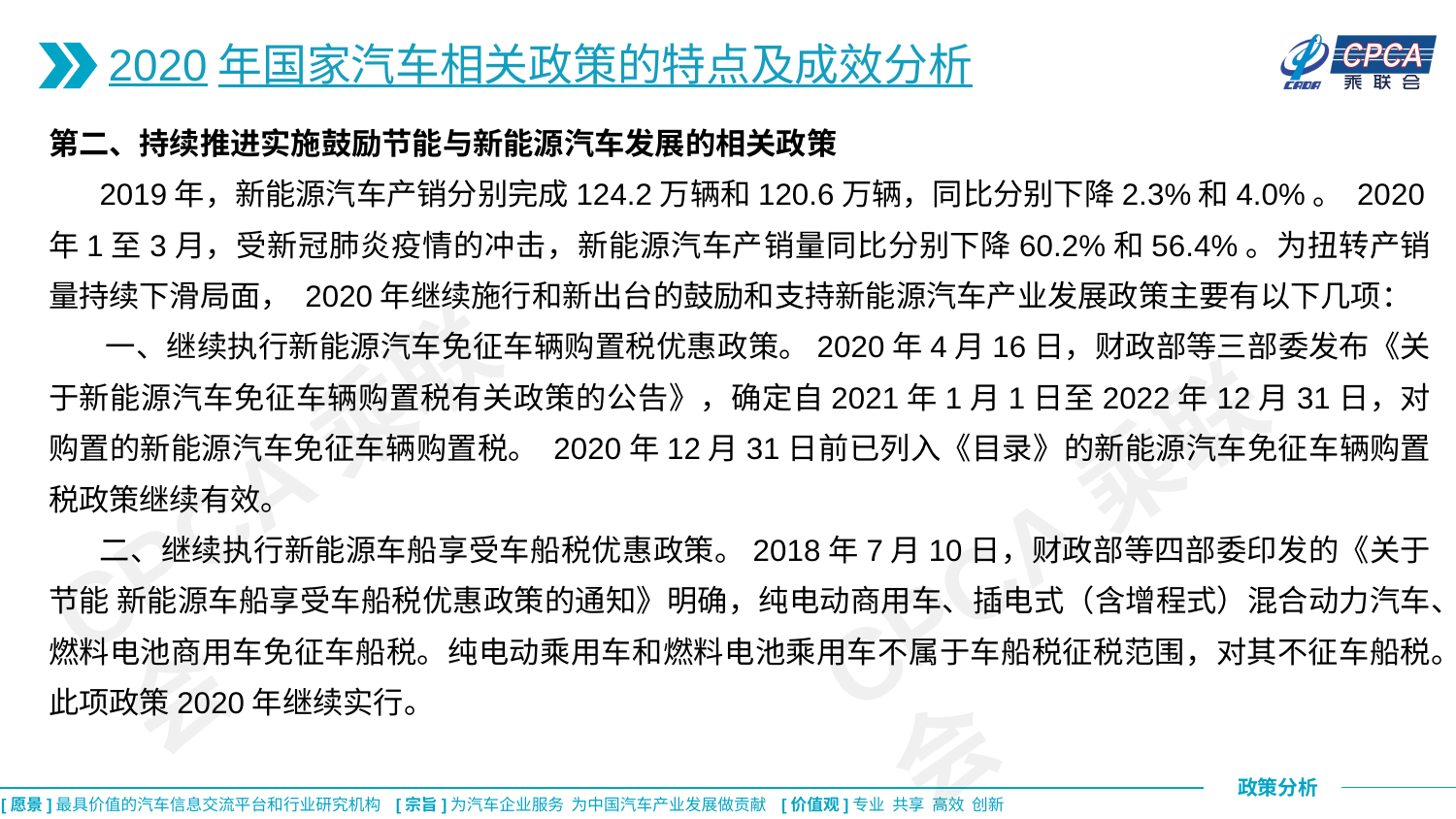

2020年国家汽车相关政策的特点及成效分析
第二、持续推进实施鼓励节能与新能源汽车发展的相关政策
      2019年，新能源汽车产销分别完成124.2万辆和120.6万辆，同比分别下降2.3%和4.0%。 2020年1至3月，受新冠肺炎疫情的冲击，新能源汽车产销量同比分别下降60.2%和56.4%。为扭转产销量持续下滑局面， 2020年继续施行和新出台的鼓励和支持新能源汽车产业发展政策主要有以下几项：
       一、继续执行新能源汽车免征车辆购置税优惠政策。2020年4月16日，财政部等三部委发布《关于新能源汽车免征车辆购置税有关政策的公告》，确定自2021年1月1日至2022年12月31日，对购置的新能源汽车免征车辆购置税。 2020年12月31日前已列入《目录》的新能源汽车免征车辆购置税政策继续有效。
      二、继续执行新能源车船享受车船税优惠政策。2018年7月10日，财政部等四部委印发的《关于节能 新能源车船享受车船税优惠政策的通知》明确，纯电动商用车、插电式（含增程式）混合动力汽车、燃料电池商用车免征车船税。纯电动乘用车和燃料电池乘用车不属于车船税征税范围，对其不征车船税。此项政策2020年继续实行。
CPCA乘联会
CPCA乘联会